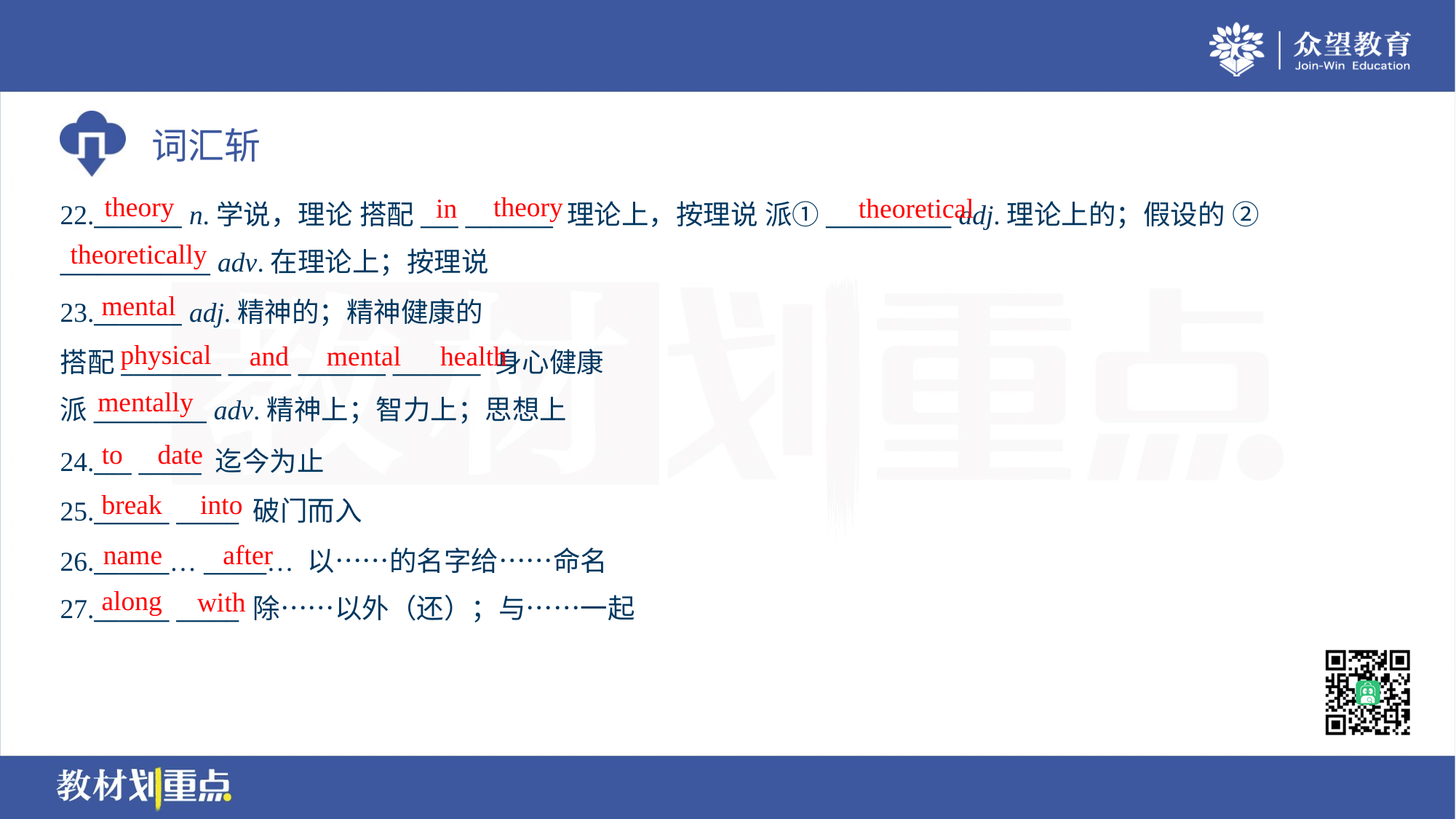

theory
theory
in
theoretical
22._______ n.学说，理论 搭配___ _______ 理论上，按理说 派①__________ adj.理论上的；假设的 ②
____________ adv.在理论上；按理说
theoretically
mental
23._______ adj.精神的；精神健康的
搭配________ _____ _______ _______ 身心健康
派_________ adv.精神上；智力上；思想上
physical
and
mental
health
mentally
to
date
24.___ _____ 迄今为止
25.______ _____ 破门而入
26.______… _____… 以……的名字给……命名
27.______ _____ 除……以外（还）；与……一起
break
into
name
after
along
with